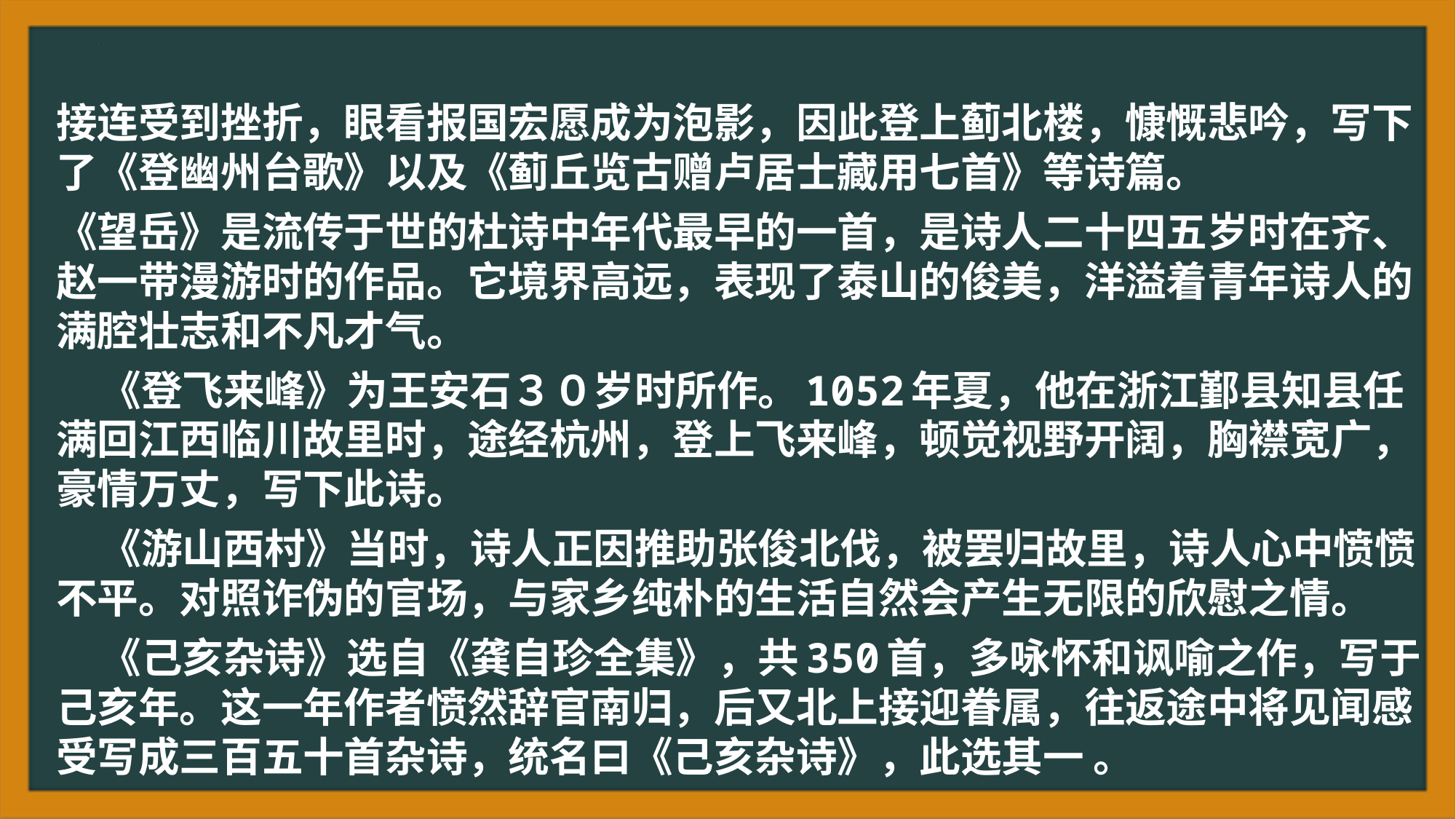

接连受到挫折，眼看报国宏愿成为泡影，因此登上蓟北楼，慷慨悲吟，写下了《登幽州台歌》以及《蓟丘览古赠卢居士藏用七首》等诗篇。
《望岳》是流传于世的杜诗中年代最早的一首，是诗人二十四五岁时在齐、赵一带漫游时的作品。它境界高远，表现了泰山的俊美，洋溢着青年诗人的满腔壮志和不凡才气。
    《登飞来峰》为王安石３０岁时所作。1052年夏，他在浙江鄞县知县任满回江西临川故里时，途经杭州，登上飞来峰，顿觉视野开阔，胸襟宽广，豪情万丈，写下此诗。
    《游山西村》当时，诗人正因推助张俊北伐，被罢归故里，诗人心中愤愤不平。对照诈伪的官场，与家乡纯朴的生活自然会产生无限的欣慰之情。
    《己亥杂诗》选自《龚自珍全集》，共350首，多咏怀和讽喻之作，写于己亥年。这一年作者愤然辞官南归，后又北上接迎眷属，往返途中将见闻感受写成三百五十首杂诗，统名曰《己亥杂诗》，此选其一 。